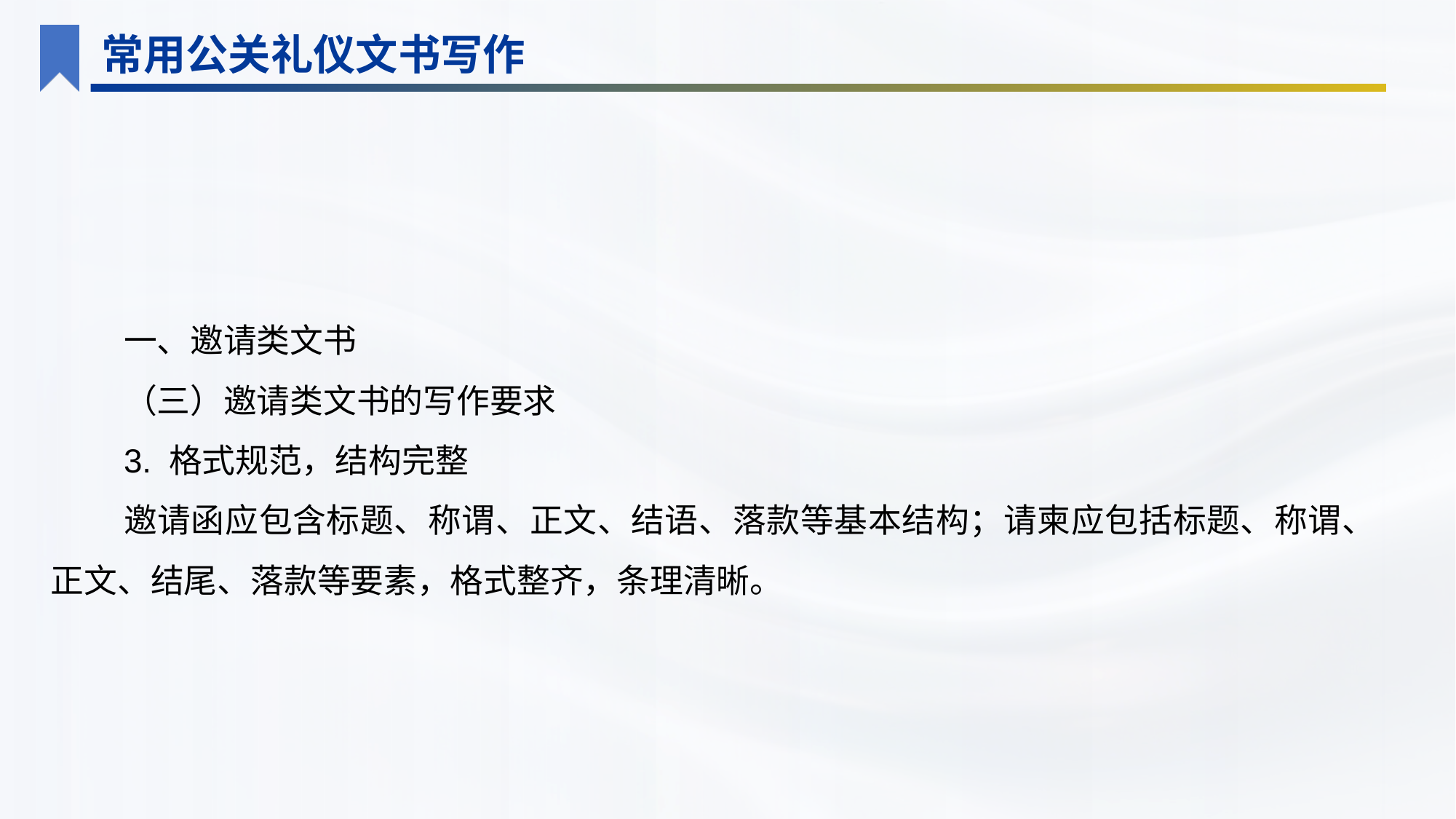

常用公关礼仪文书写作
一、邀请类文书
（三）邀请类文书的写作要求
3. 格式规范，结构完整
邀请函应包含标题、称谓、正文、结语、落款等基本结构；请柬应包括标题、称谓、正文、结尾、落款等要素，格式整齐，条理清晰。